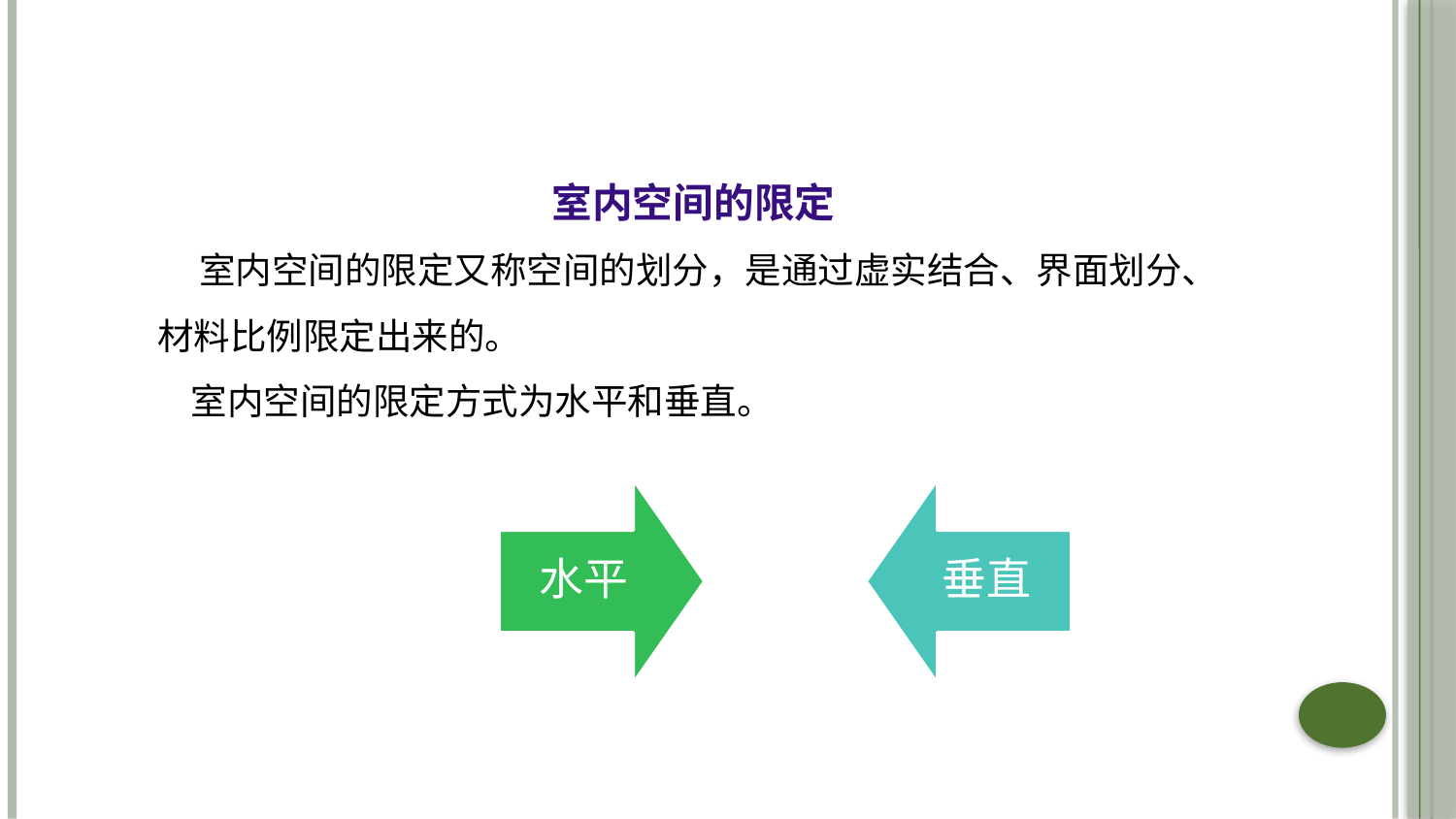

室内空间的限定
    室内空间的限定又称空间的划分，是通过虚实结合、界面划分、材料比例限定出来的。
   室内空间的限定方式为水平和垂直。
水平
垂直